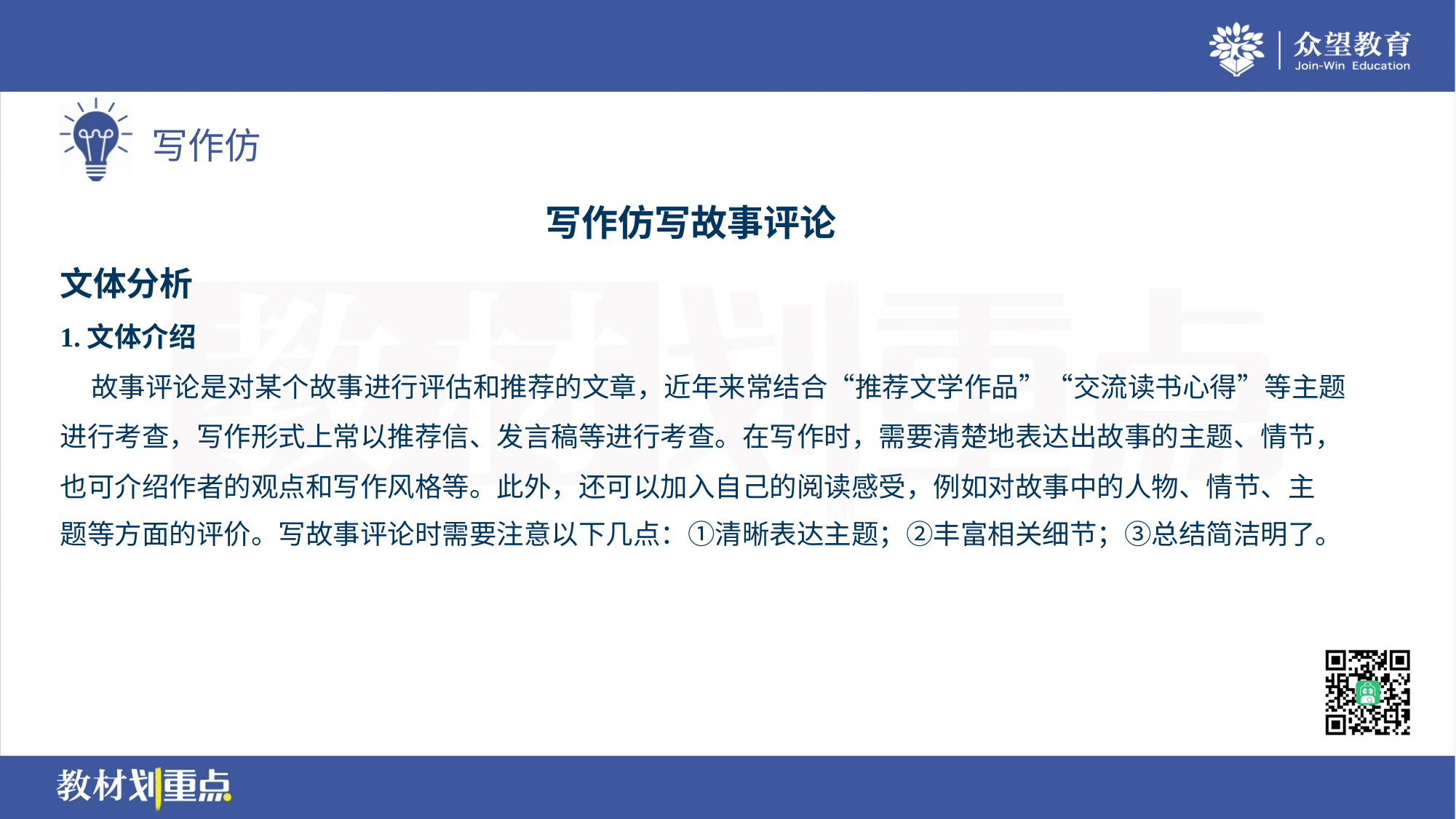

写作仿写故事评论
文体分析
1.文体介绍
    故事评论是对某个故事进行评估和推荐的文章，近年来常结合“推荐文学作品”“交流读书心得”等主题
进行考查，写作形式上常以推荐信、发言稿等进行考查。在写作时，需要清楚地表达出故事的主题、情节，
也可介绍作者的观点和写作风格等。此外，还可以加入自己的阅读感受，例如对故事中的人物、情节、主
题等方面的评价。写故事评论时需要注意以下几点：①清晰表达主题；②丰富相关细节；③总结简洁明了。